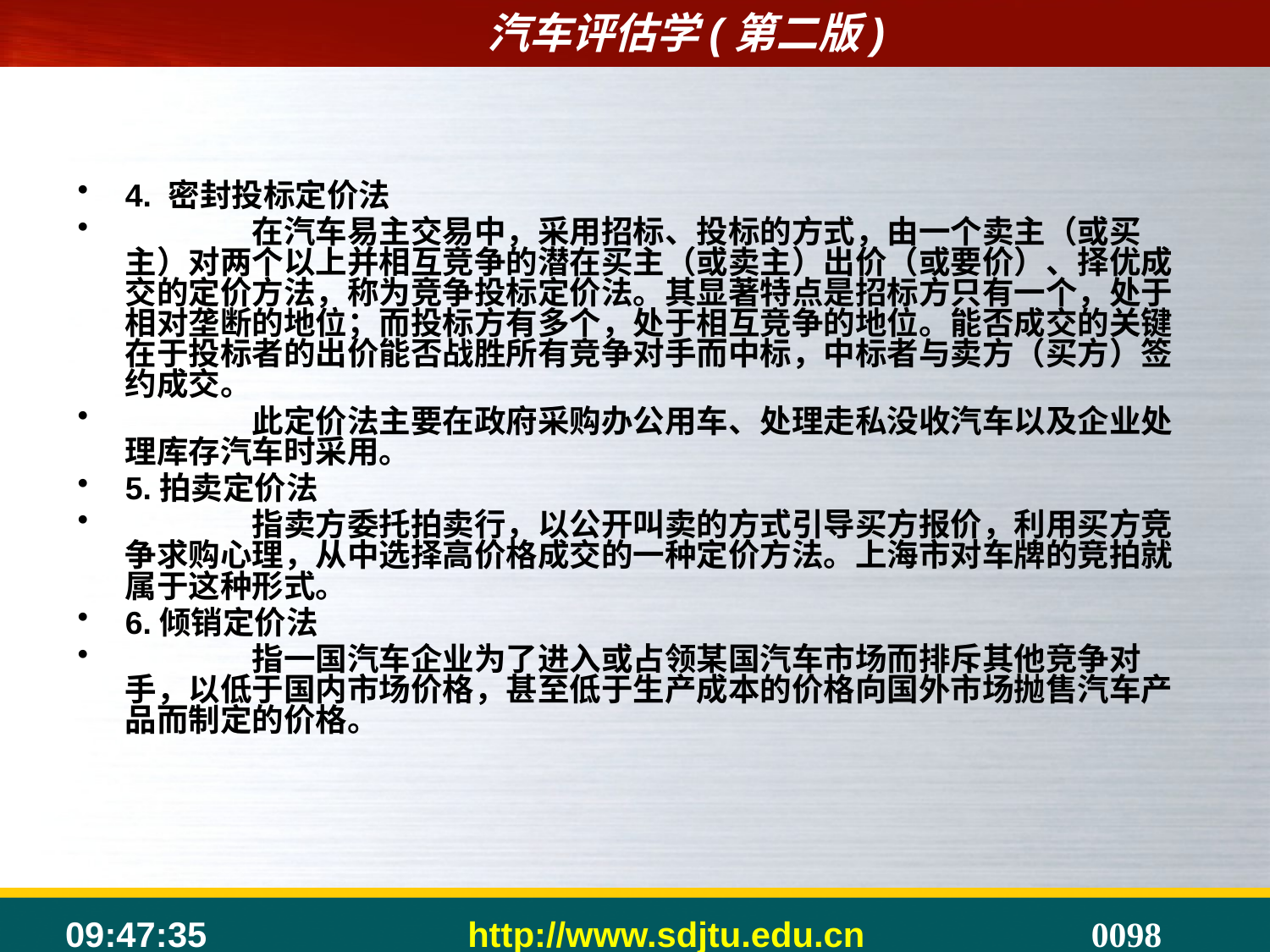

#
4. 密封投标定价法
	在汽车易主交易中，采用招标、投标的方式，由一个卖主（或买主）对两个以上并相互竞争的潜在买主（或卖主）出价（或要价）、择优成交的定价方法，称为竞争投标定价法。其显著特点是招标方只有一个，处于相对垄断的地位；而投标方有多个，处于相互竞争的地位。能否成交的关键在于投标者的出价能否战胜所有竞争对手而中标，中标者与卖方（买方）签约成交。
	此定价法主要在政府采购办公用车、处理走私没收汽车以及企业处理库存汽车时采用。
5.拍卖定价法
	指卖方委托拍卖行，以公开叫卖的方式引导买方报价，利用买方竞争求购心理，从中选择高价格成交的一种定价方法。上海市对车牌的竞拍就属于这种形式。
6.倾销定价法
	指一国汽车企业为了进入或占领某国汽车市场而排斥其他竞争对手，以低于国内市场价格，甚至低于生产成本的价格向国外市场抛售汽车产品而制定的价格。